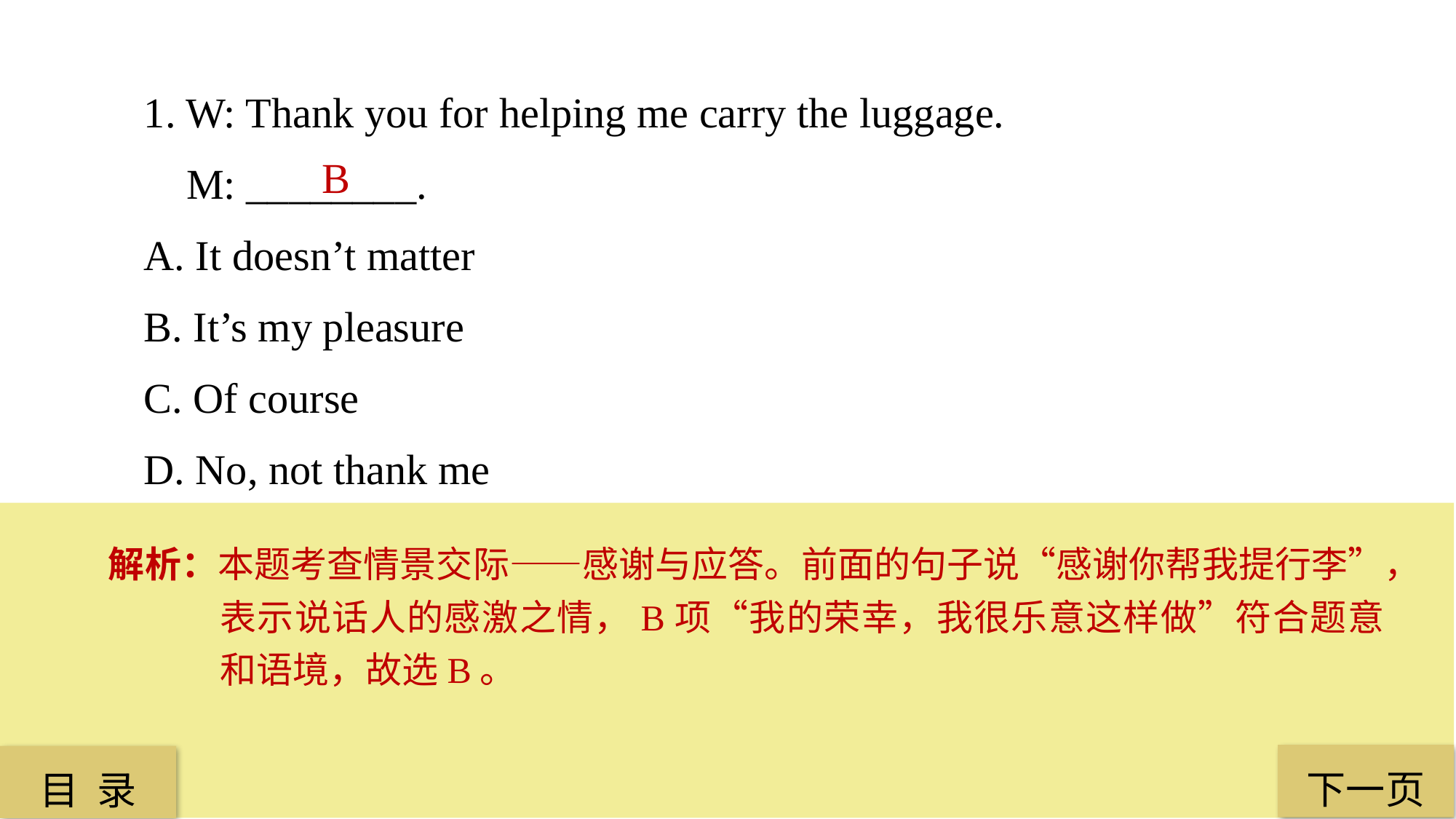

1. W: Thank you for helping me carry the luggage.
    M: ________.
A. It doesn’t matter
B. It’s my pleasure
C. Of course
D. No, not thank me
B
解析：本题考查情景交际——感谢与应答。前面的句子说“感谢你帮我提行李”，表示说话人的感激之情，B项“我的荣幸，我很乐意这样做”符合题意和语境，故选B。